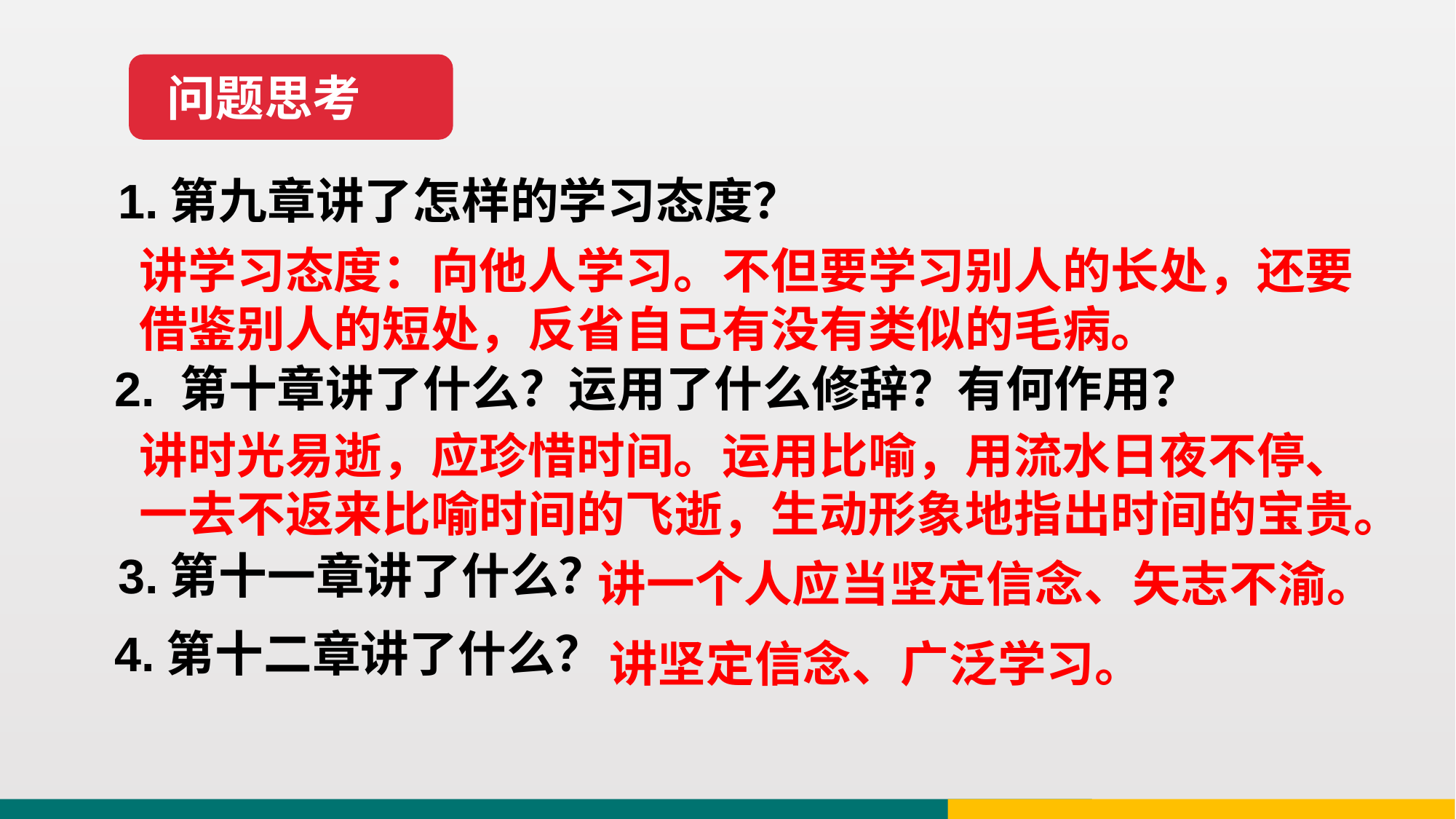

问题思考
1.第九章讲了怎样的学习态度？
讲学习态度：向他人学习。不但要学习别人的长处，还要借鉴别人的短处，反省自己有没有类似的毛病。
2. 第十章讲了什么？运用了什么修辞？有何作用？
讲时光易逝，应珍惜时间。运用比喻，用流水日夜不停、一去不返来比喻时间的飞逝，生动形象地指出时间的宝贵。
3.第十一章讲了什么？
讲一个人应当坚定信念、矢志不渝。
4.第十二章讲了什么？
讲坚定信念、广泛学习。